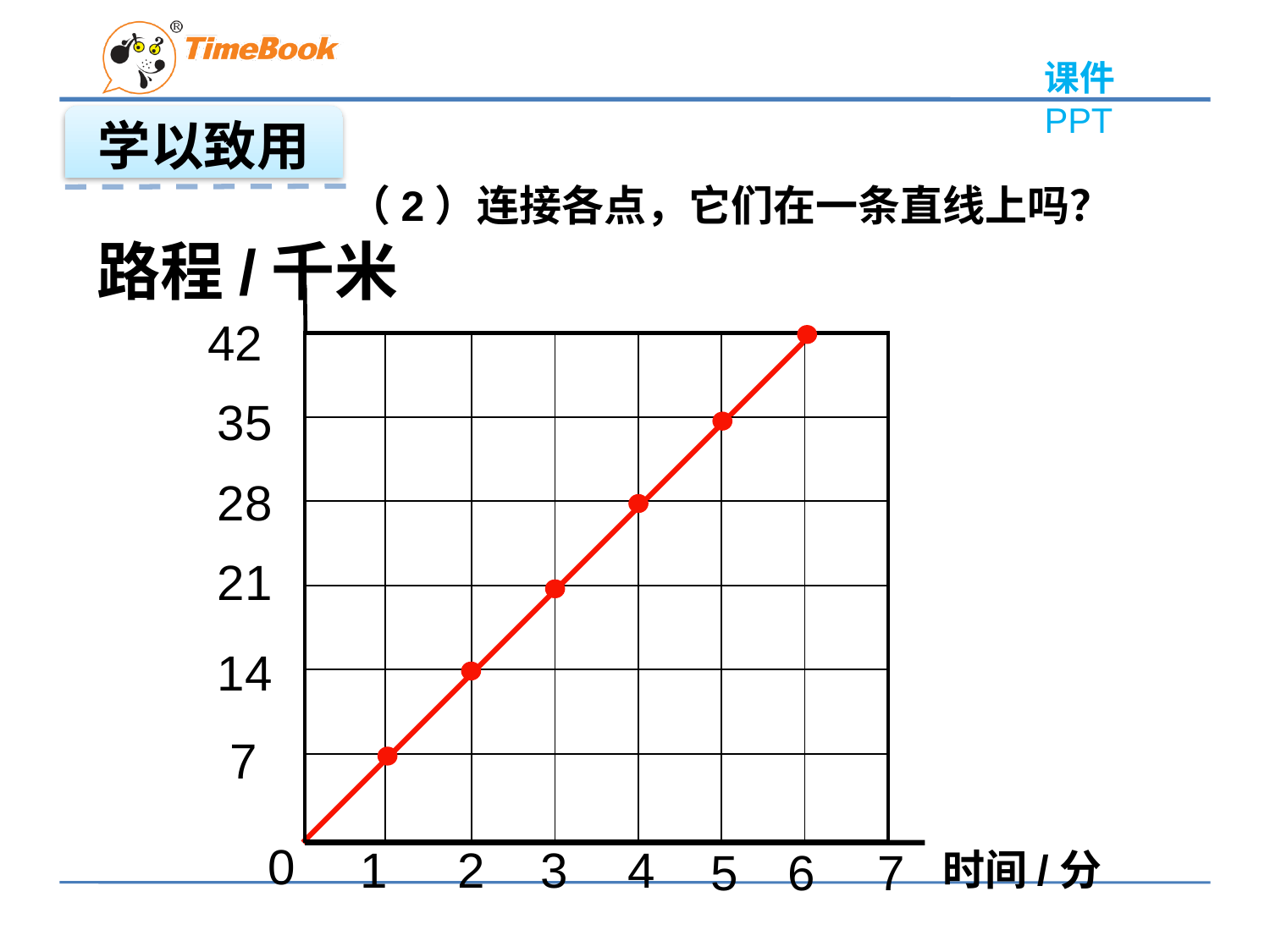

学以致用
（2）连接各点，它们在一条直线上吗？
　路程/千米

42

|  |  |  |  |  |  |  |
| --- | --- | --- | --- | --- | --- | --- |
|  |  |  |  |  |  |  |
|  |  |  |  |  |  |  |
|  |  |  |  |  |  |  |
|  |  |  |  |  |  |  |
|  |  |  |  |  |  |  |
35

28

21

14

7

0
1
2
3
4
5
6
7
时间/分